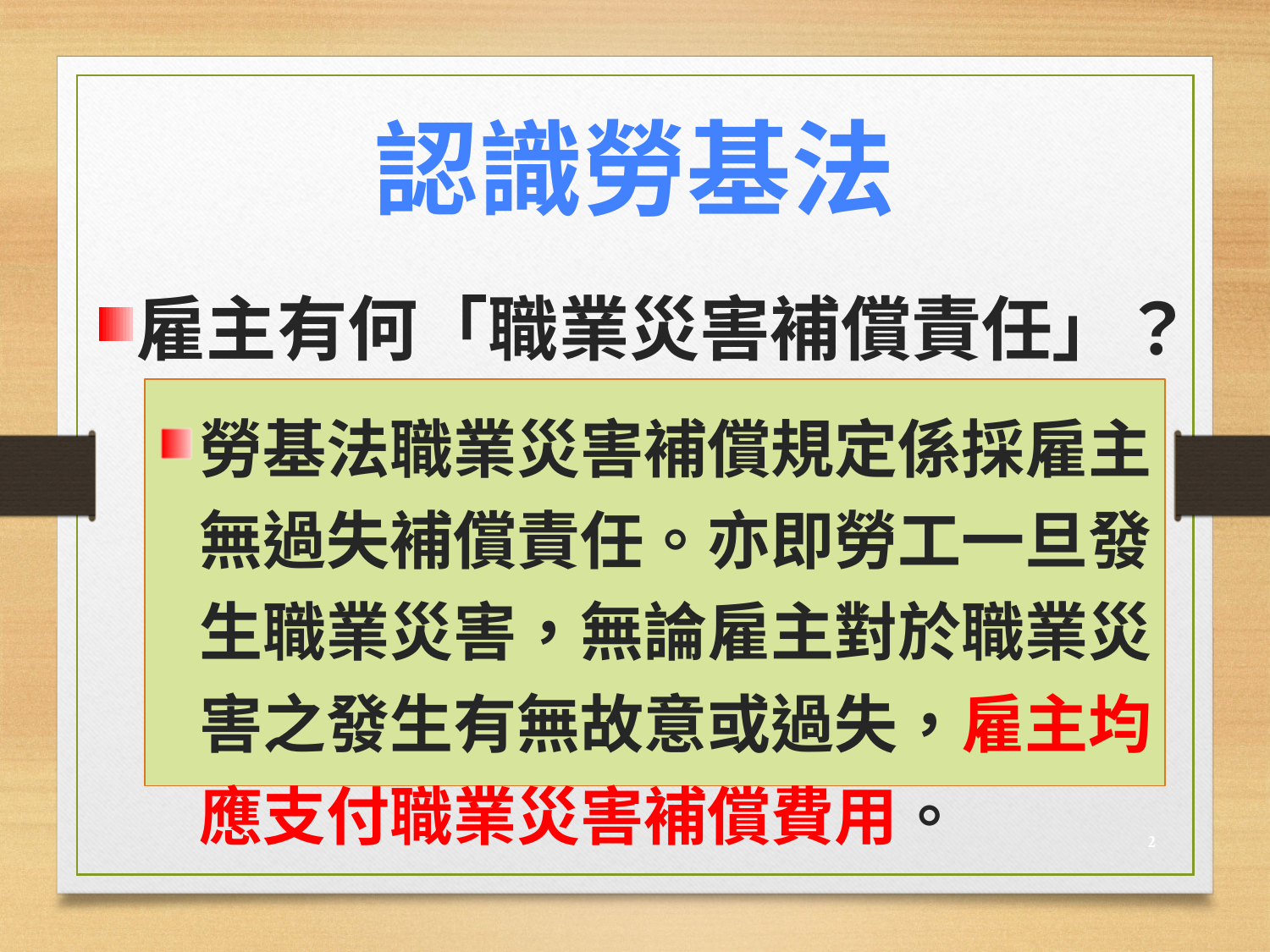

# 認識勞基法
雇主有何「職業災害補償責任」？
勞基法職業災害補償規定係採雇主無過失補償責任。亦即勞工一旦發生職業災害，無論雇主對於職業災害之發生有無故意或過失，雇主均應支付職業災害補償費用。

2